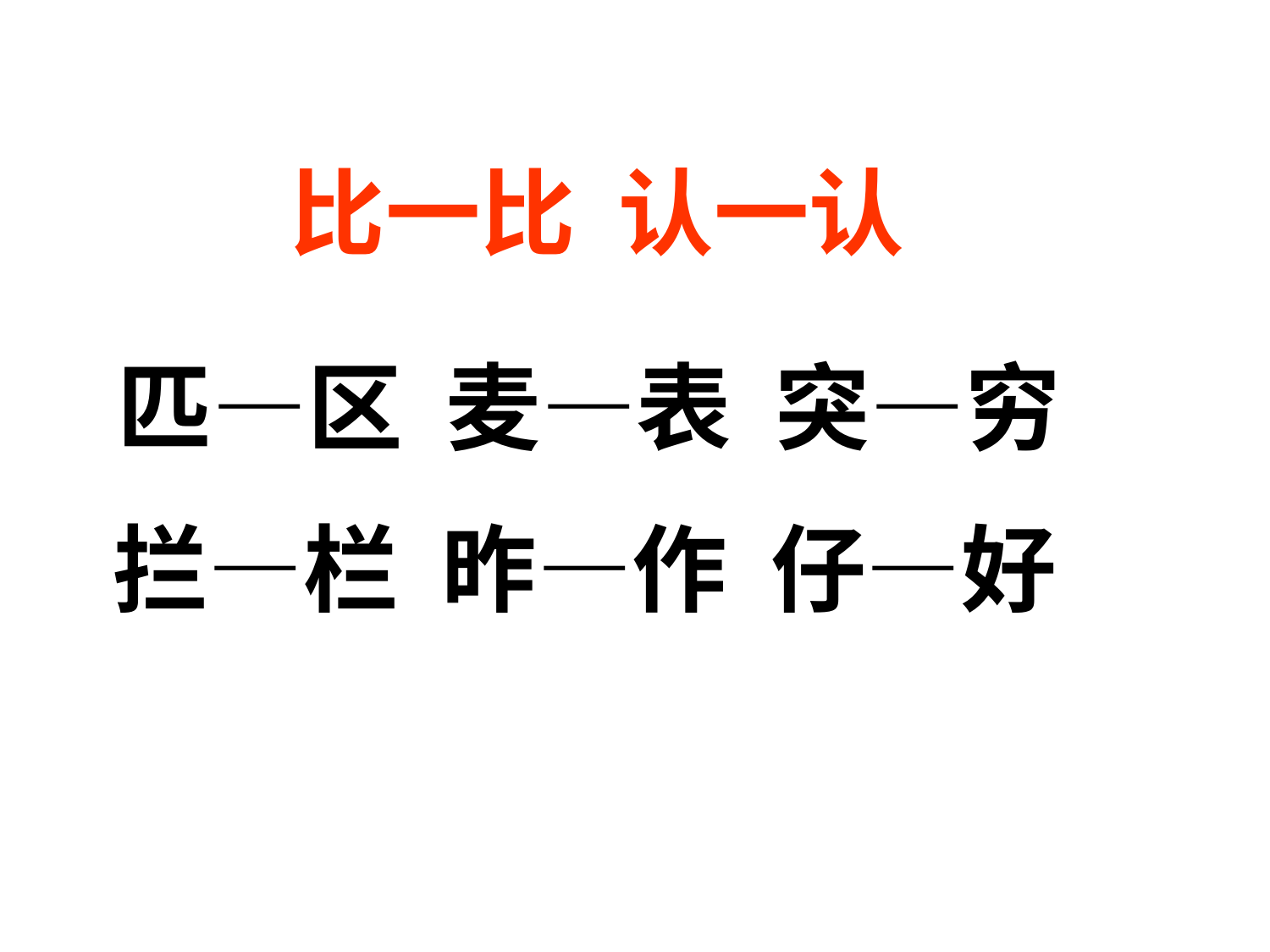

比一比  认一认
  匹—区  麦—表  突—穷
 拦—栏  昨—作  仔—好